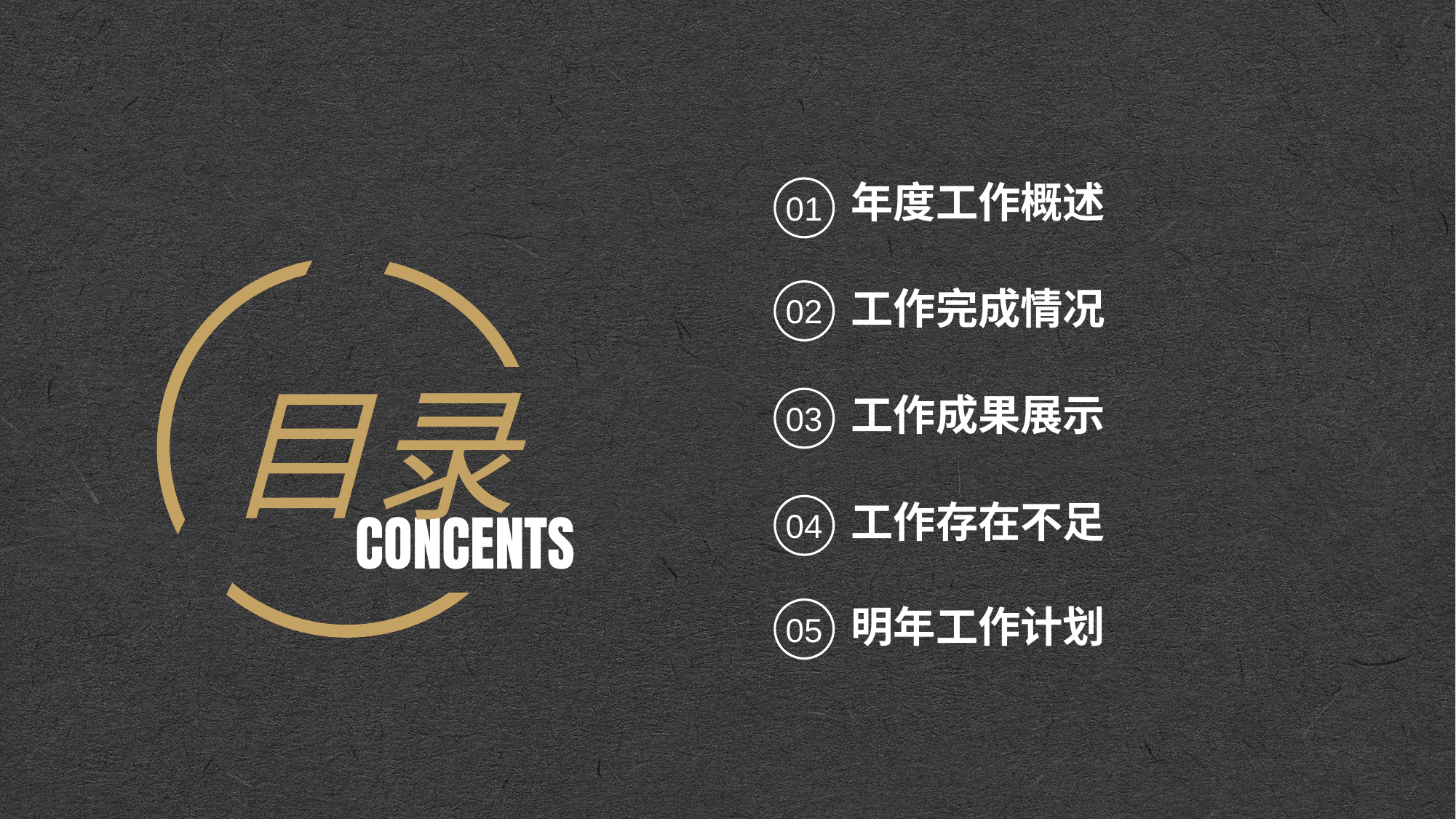

年度工作概述

01
工作完成情况

02
目录
工作成果展示

03
工作存在不足

# CONCENTS
04
明年工作计划

05